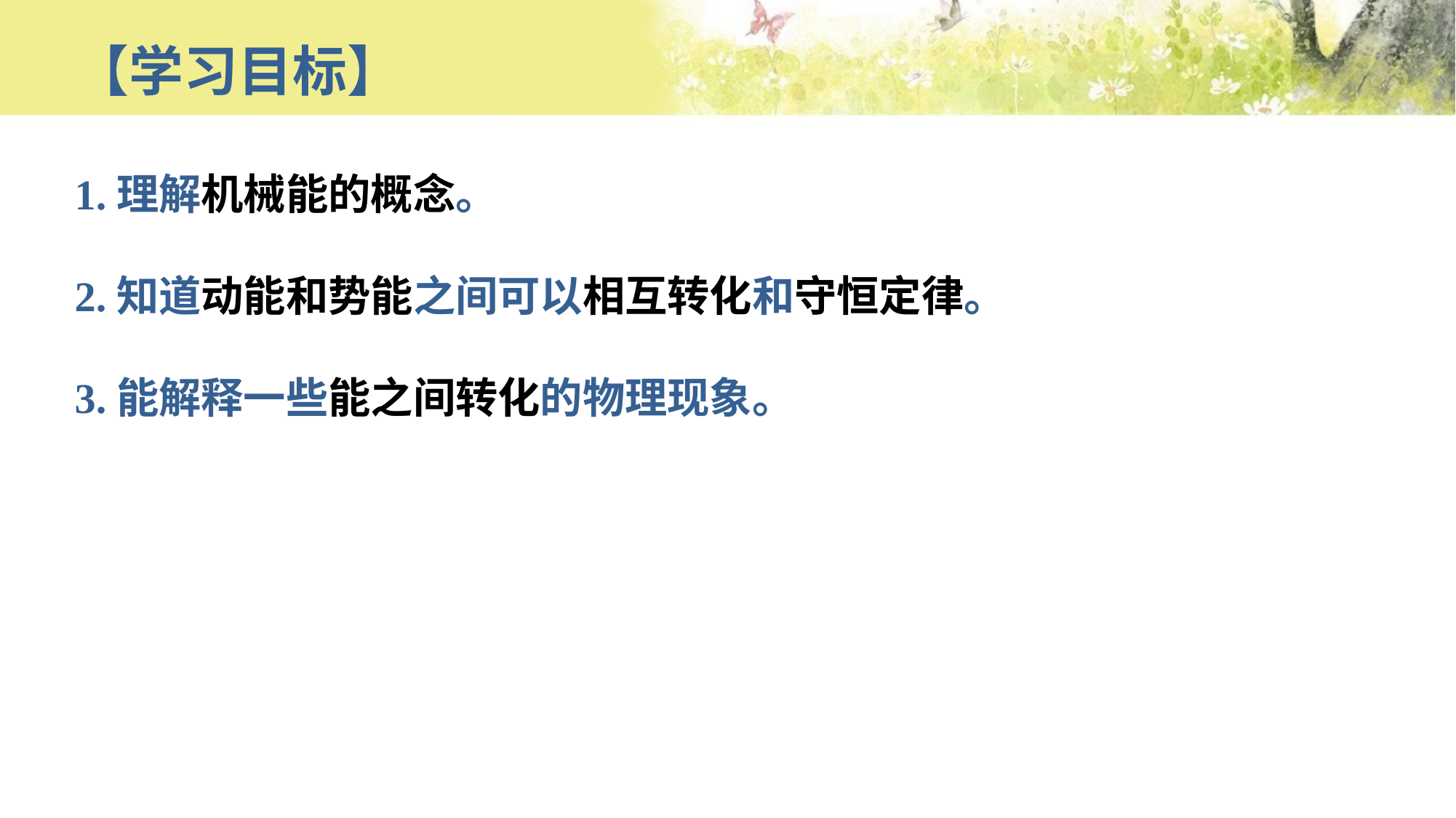

【学习目标】

1.理解机械能的概念。

2.知道动能和势能之间可以相互转化和守恒定律。

3.能解释一些能之间转化的物理现象。